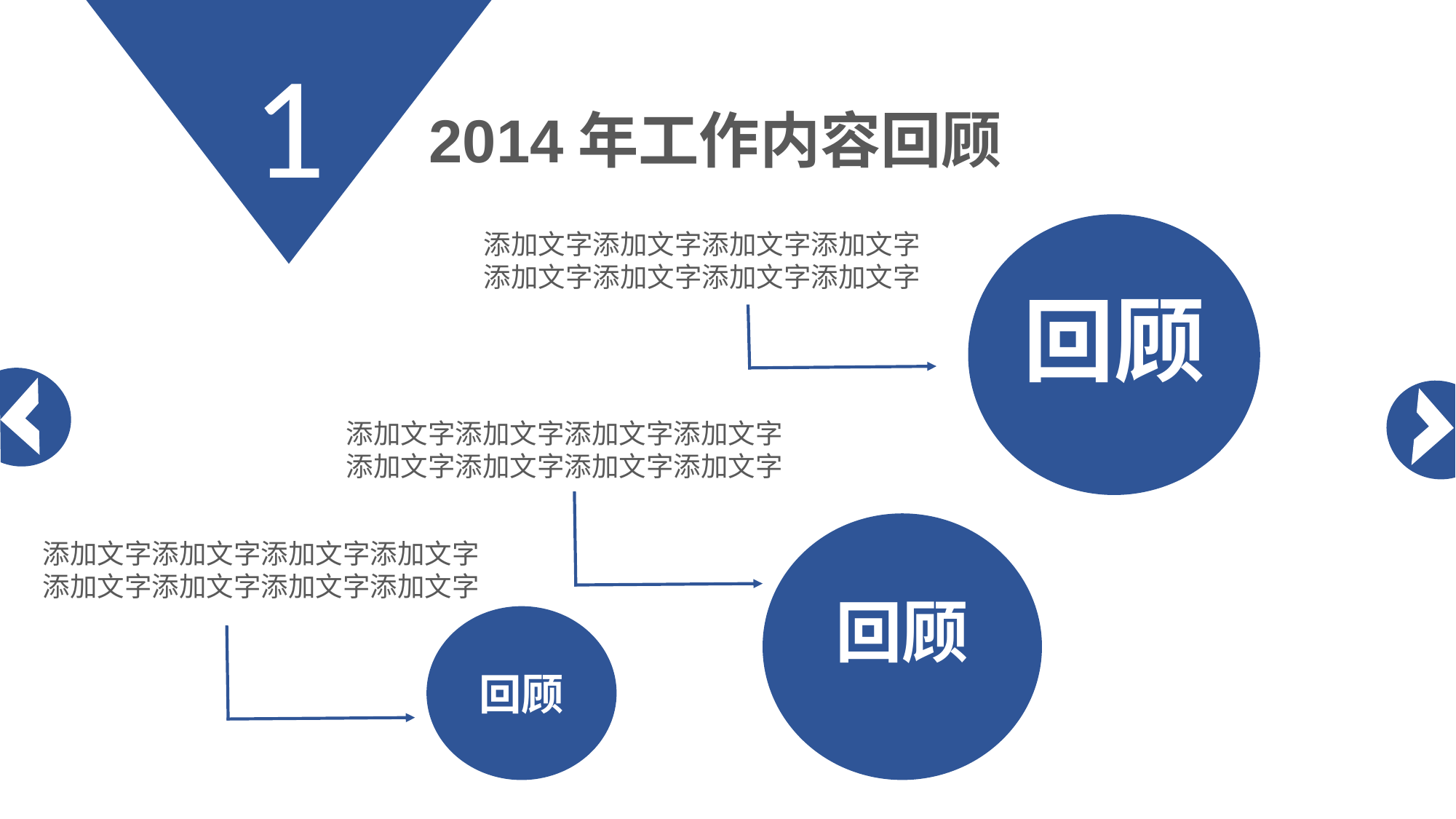

1
2014年工作内容回顾

回顾

添加文字添加文字添加文字添加文字
添加文字添加文字添加文字添加文字

添加文字添加文字添加文字添加文字
添加文字添加文字添加文字添加文字
回顾

添加文字添加文字添加文字添加文字
添加文字添加文字添加文字添加文字
回顾